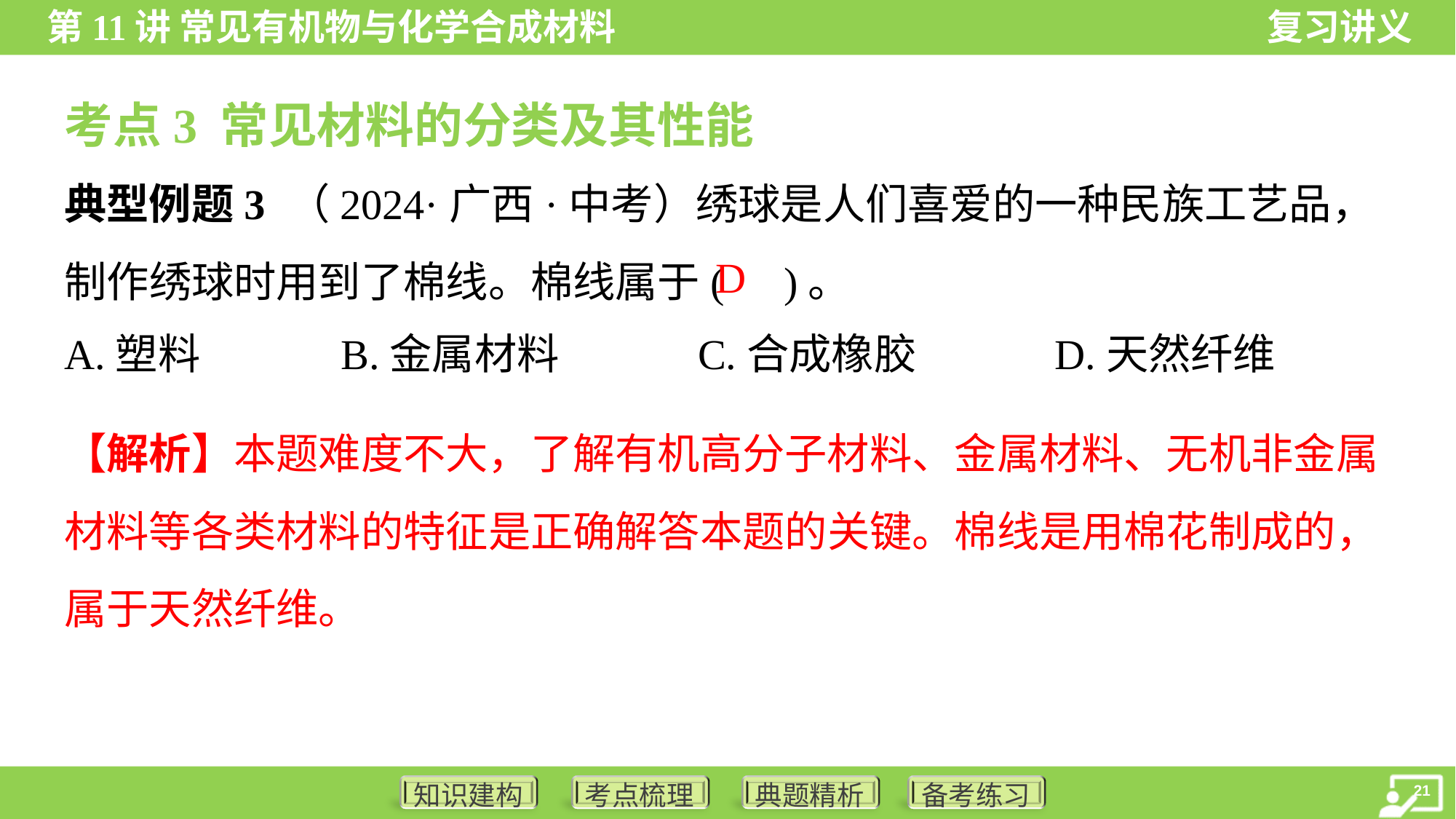

考点3 常见材料的分类及其性能
典型例题3 （2024·广西·中考）绣球是人们喜爱的一种民族工艺品，制作绣球时用到了棉线。棉线属于(     )。
D
A.塑料	B.金属材料	C.合成橡胶	D.天然纤维
【解析】本题难度不大，了解有机高分子材料、金属材料、无机非金属材料等各类材料的特征是正确解答本题的关键。棉线是用棉花制成的，属于天然纤维。